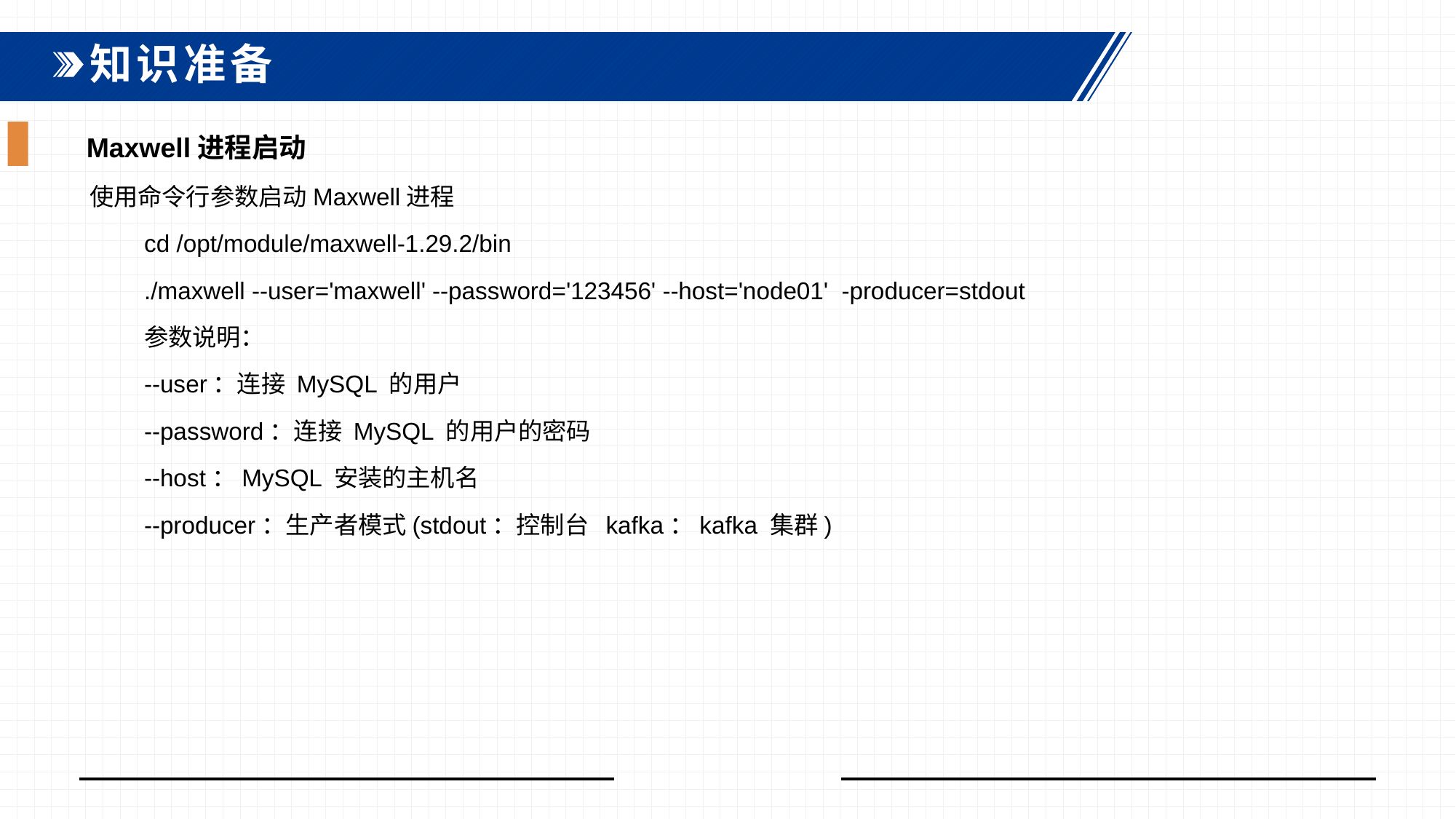

知识准备
Maxwell进程启动
使用命令行参数启动Maxwell进程
cd /opt/module/maxwell-1.29.2/bin
./maxwell --user='maxwell' --password='123456' --host='node01'  -producer=stdout
参数说明：
--user：连接 MySQL 的用户
--password：连接 MySQL 的用户的密码
--host：MySQL 安装的主机名
--producer：生产者模式(stdout：控制台  kafka：kafka 集群)